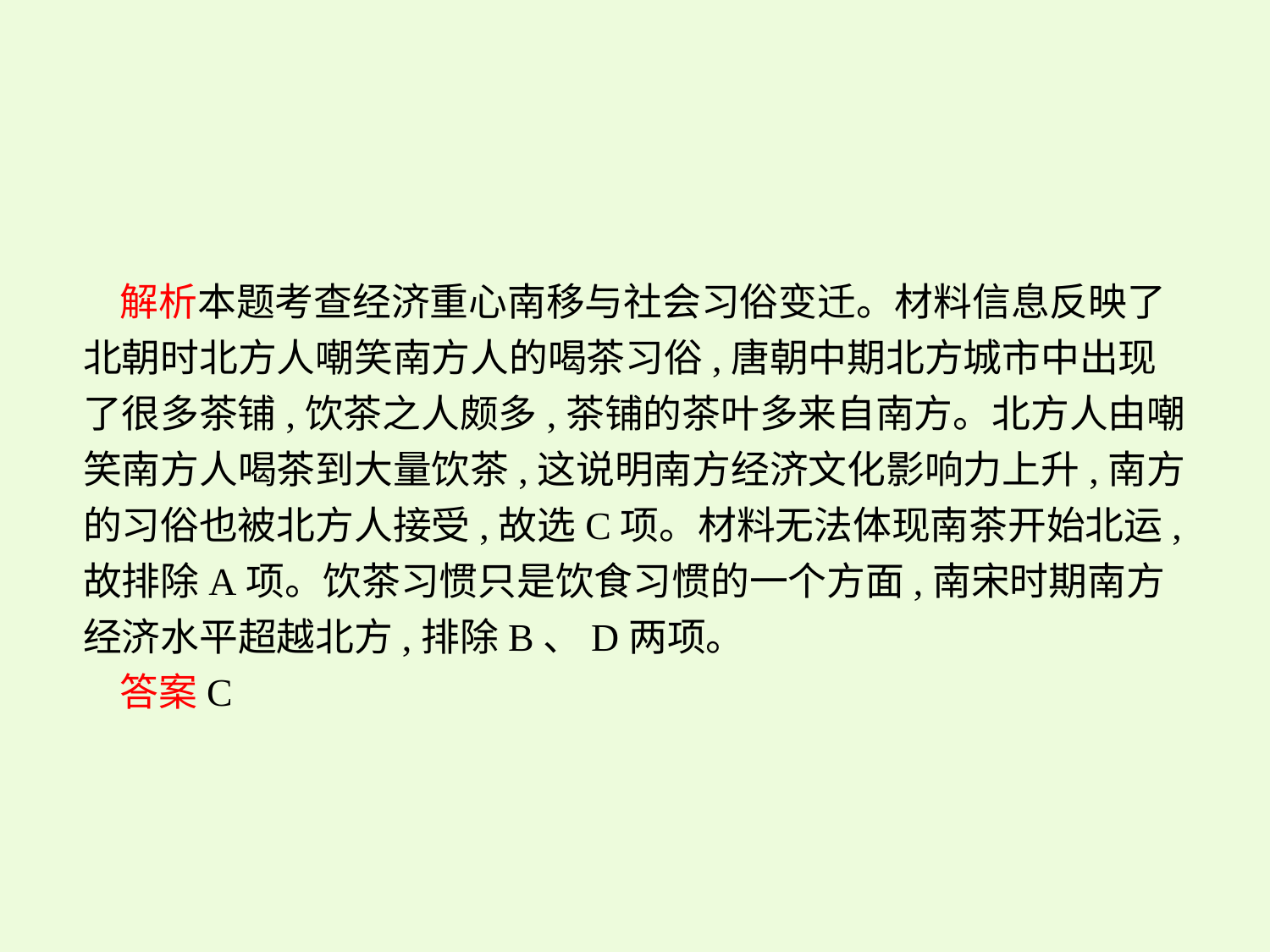

解析本题考查经济重心南移与社会习俗变迁。材料信息反映了北朝时北方人嘲笑南方人的喝茶习俗,唐朝中期北方城市中出现了很多茶铺,饮茶之人颇多,茶铺的茶叶多来自南方。北方人由嘲笑南方人喝茶到大量饮茶,这说明南方经济文化影响力上升,南方的习俗也被北方人接受,故选C项。材料无法体现南茶开始北运,故排除A项。饮茶习惯只是饮食习惯的一个方面,南宋时期南方经济水平超越北方,排除B、D两项。
答案C